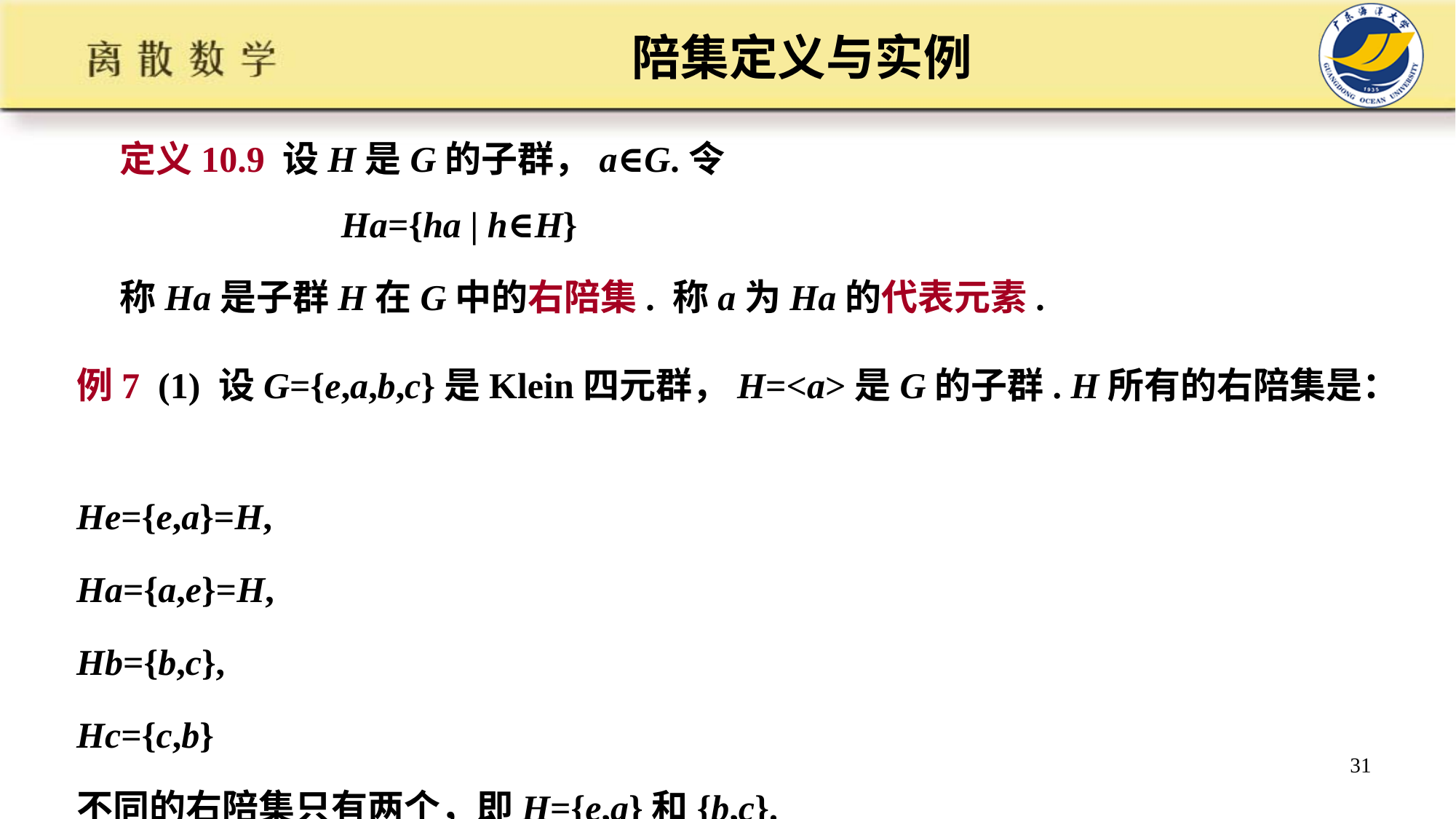

# 陪集定义与实例
定义10.9 设H是G的子群，a∈G.令
                     Ha={ha | h∈H}
称Ha是子群H在G中的右陪集. 称a为Ha的代表元素.
例7  (1) 设G={e,a,b,c}是Klein四元群，H=<a>是G的子群. H所有的右陪集是：
He={e,a}=H,
Ha={a,e}=H,
Hb={b,c},
Hc={c,b}
不同的右陪集只有两个，即H={e,a}和{b,c}.
31